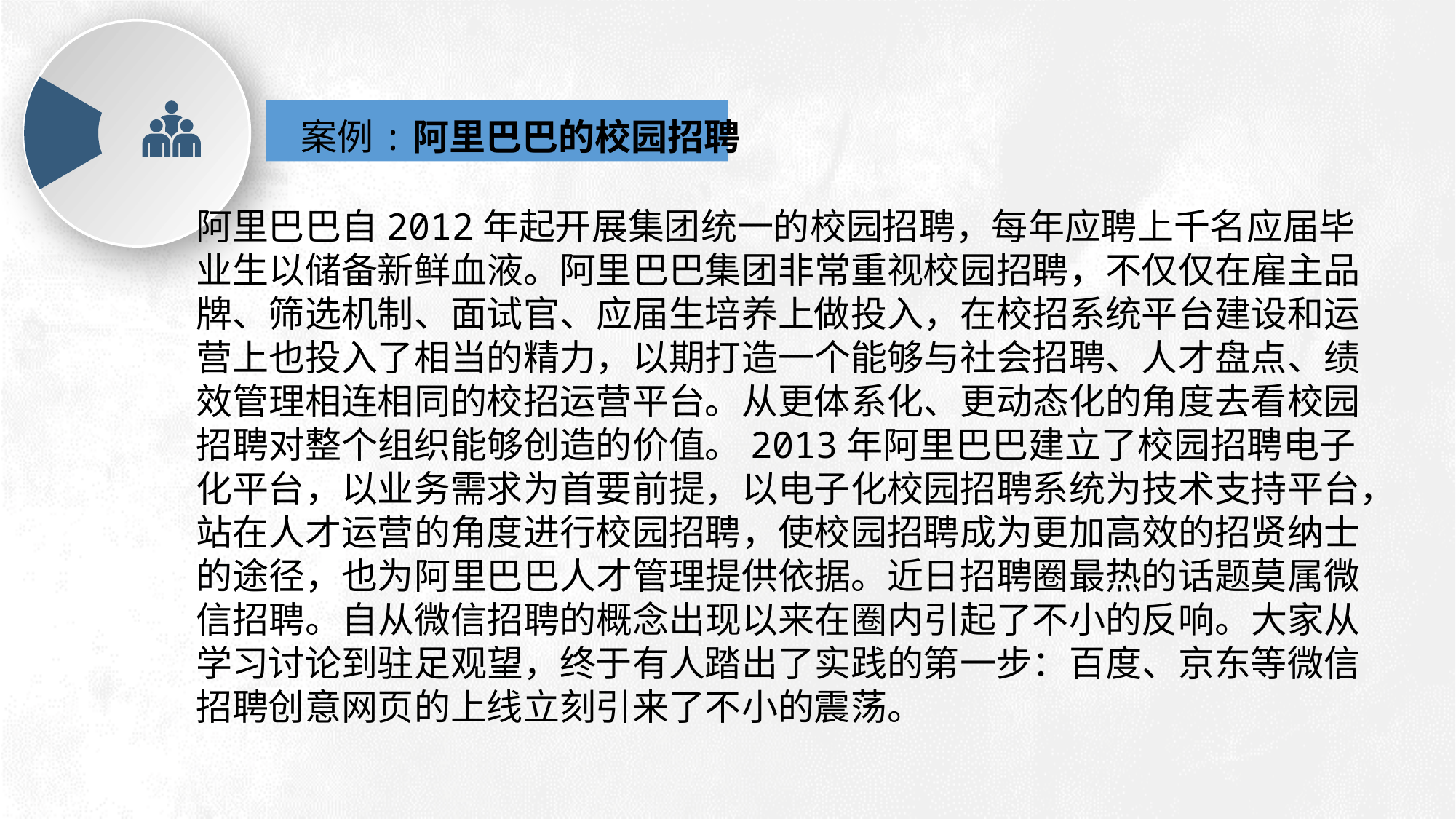

案例:阿里巴巴的校园招聘
阿里巴巴自2012年起开展集团统一的校园招聘，每年应聘上千名应届毕业生以储备新鲜血液。阿里巴巴集团非常重视校园招聘，不仅仅在雇主品牌、筛选机制、面试官、应届生培养上做投入，在校招系统平台建设和运营上也投入了相当的精力，以期打造一个能够与社会招聘、人才盘点、绩效管理相连相同的校招运营平台。从更体系化、更动态化的角度去看校园招聘对整个组织能够创造的价值。2013年阿里巴巴建立了校园招聘电子化平台，以业务需求为首要前提，以电子化校园招聘系统为技术支持平台，站在人才运营的角度进行校园招聘，使校园招聘成为更加高效的招贤纳士的途径，也为阿里巴巴人才管理提供依据。近日招聘圈最热的话题莫属微信招聘。自从微信招聘的概念出现以来在圈内引起了不小的反响。大家从学习讨论到驻足观望，终于有人踏出了实践的第一步：百度、京东等微信招聘创意网页的上线立刻引来了不小的震荡。

e7d195523061f1c0deeec63e560781cfd59afb0ea006f2a87ABB68BF51EA6619813959095094C18C62A12F549504892A4AAA8C1554C6663626E05CA27F281A14E6983772AFC3FB97135759321DEA3D70CCCB10945EC5A0322096E752803368C2184698845E3CCD6DB7F651295A8E4F3FDC19EA64A2B4A4AC1434B55AAE41CF0BF61B375C23F3039959E085EE760725AA